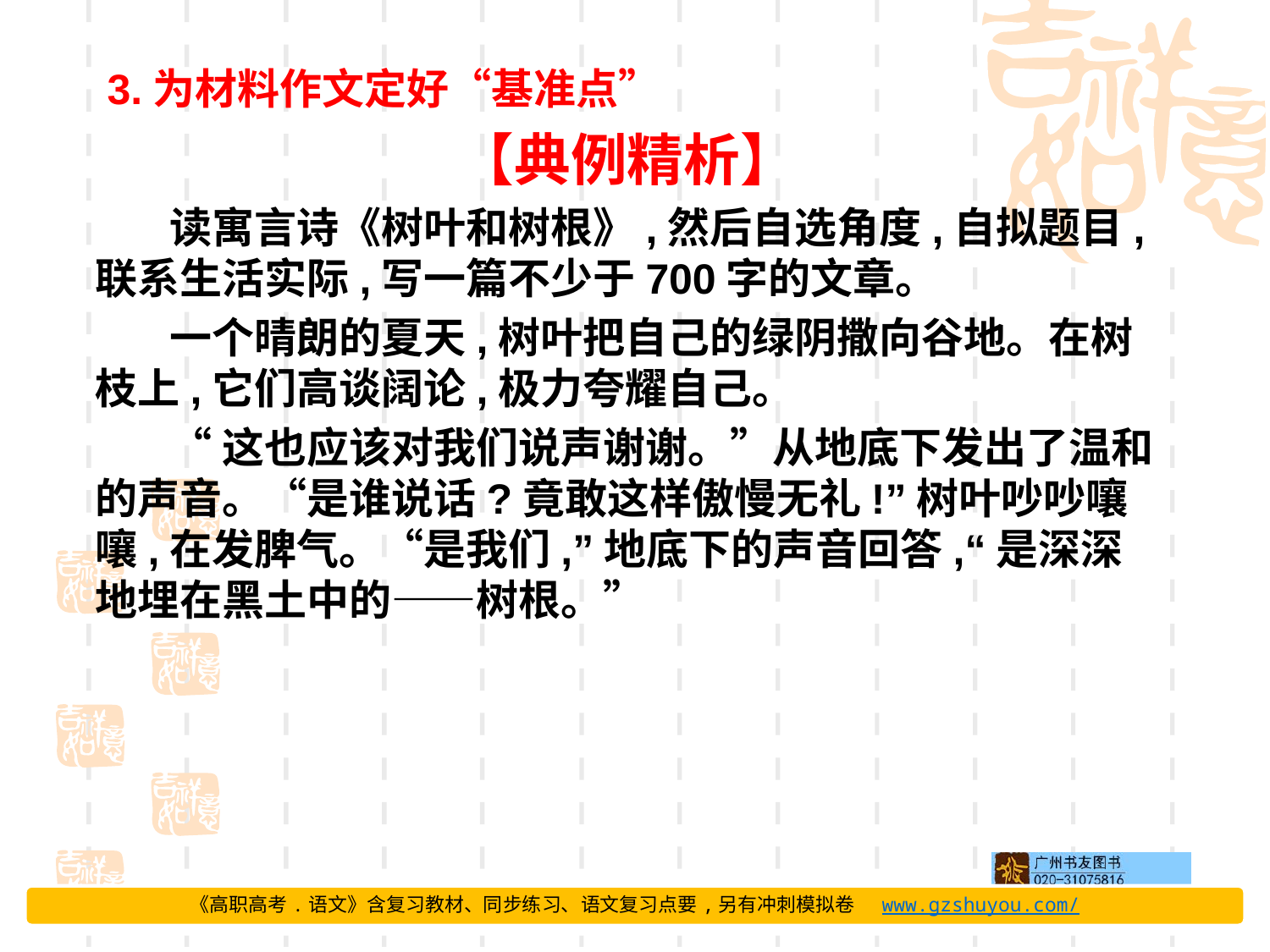

3.为材料作文定好“基准点”
【典例精析】
读寓言诗《树叶和树根》,然后自选角度,自拟题目,联系生活实际,写一篇不少于700字的文章。
一个晴朗的夏天,树叶把自己的绿阴撒向谷地。在树枝上,它们高谈阔论,极力夸耀自己。
“这也应该对我们说声谢谢。”从地底下发出了温和的声音。“是谁说话?竟敢这样傲慢无礼!”树叶吵吵嚷嚷,在发脾气。“是我们,”地底下的声音回答,“是深深地埋在黑土中的——树根。”